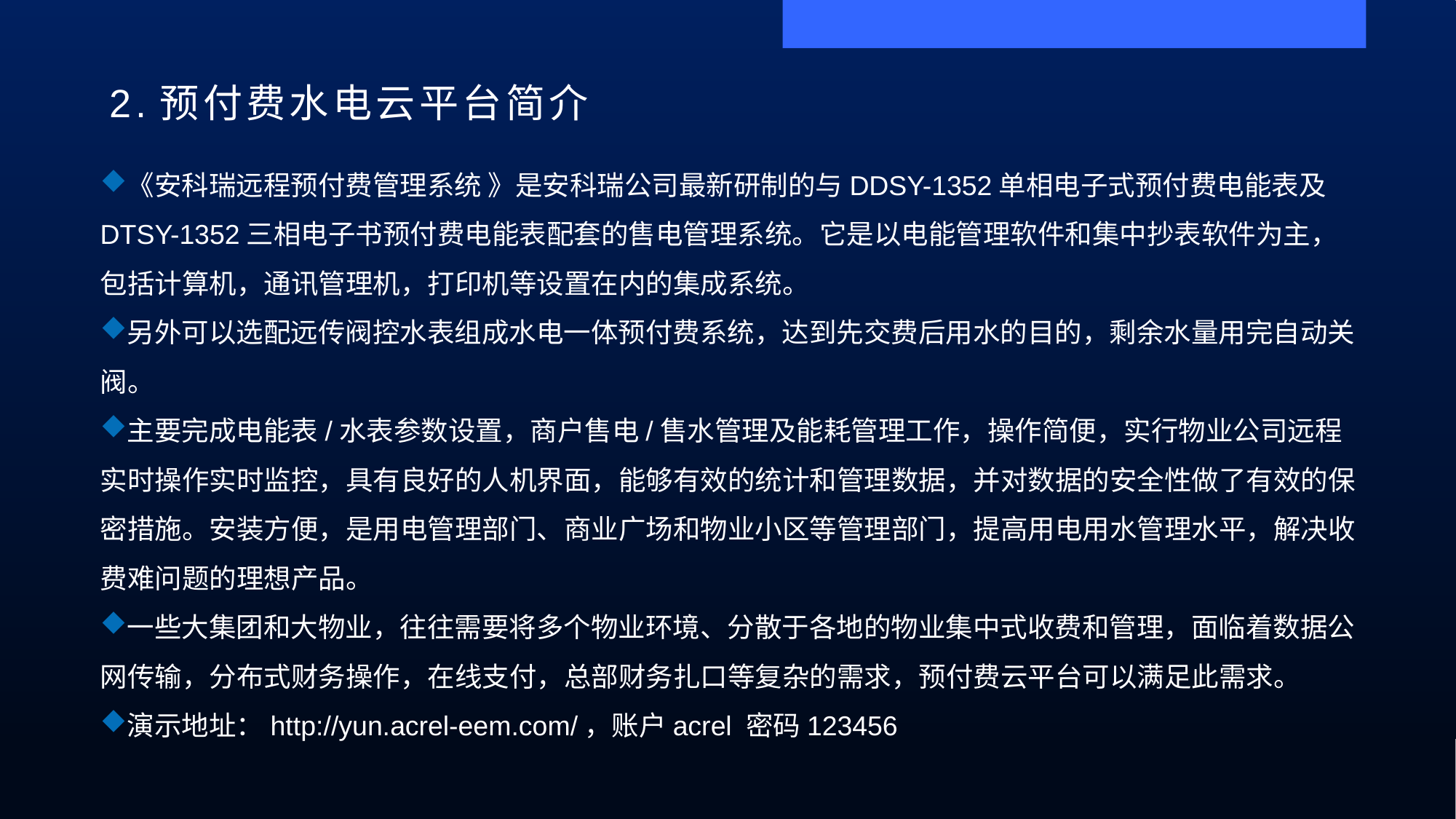

2.预付费水电云平台简介
《安科瑞远程预付费管理系统 》是安科瑞公司最新研制的与DDSY-1352单相电子式预付费电能表及DTSY-1352三相电子书预付费电能表配套的售电管理系统。它是以电能管理软件和集中抄表软件为主，包括计算机，通讯管理机，打印机等设置在内的集成系统。
另外可以选配远传阀控水表组成水电一体预付费系统，达到先交费后用水的目的，剩余水量用完自动关阀。
主要完成电能表/水表参数设置，商户售电/售水管理及能耗管理工作，操作简便，实行物业公司远程实时操作实时监控，具有良好的人机界面，能够有效的统计和管理数据，并对数据的安全性做了有效的保密措施。安装方便，是用电管理部门、商业广场和物业小区等管理部门，提高用电用水管理水平，解决收费难问题的理想产品。
一些大集团和大物业，往往需要将多个物业环境、分散于各地的物业集中式收费和管理，面临着数据公网传输，分布式财务操作，在线支付，总部财务扎口等复杂的需求，预付费云平台可以满足此需求。
演示地址：http://yun.acrel-eem.com/，账户acrel 密码123456